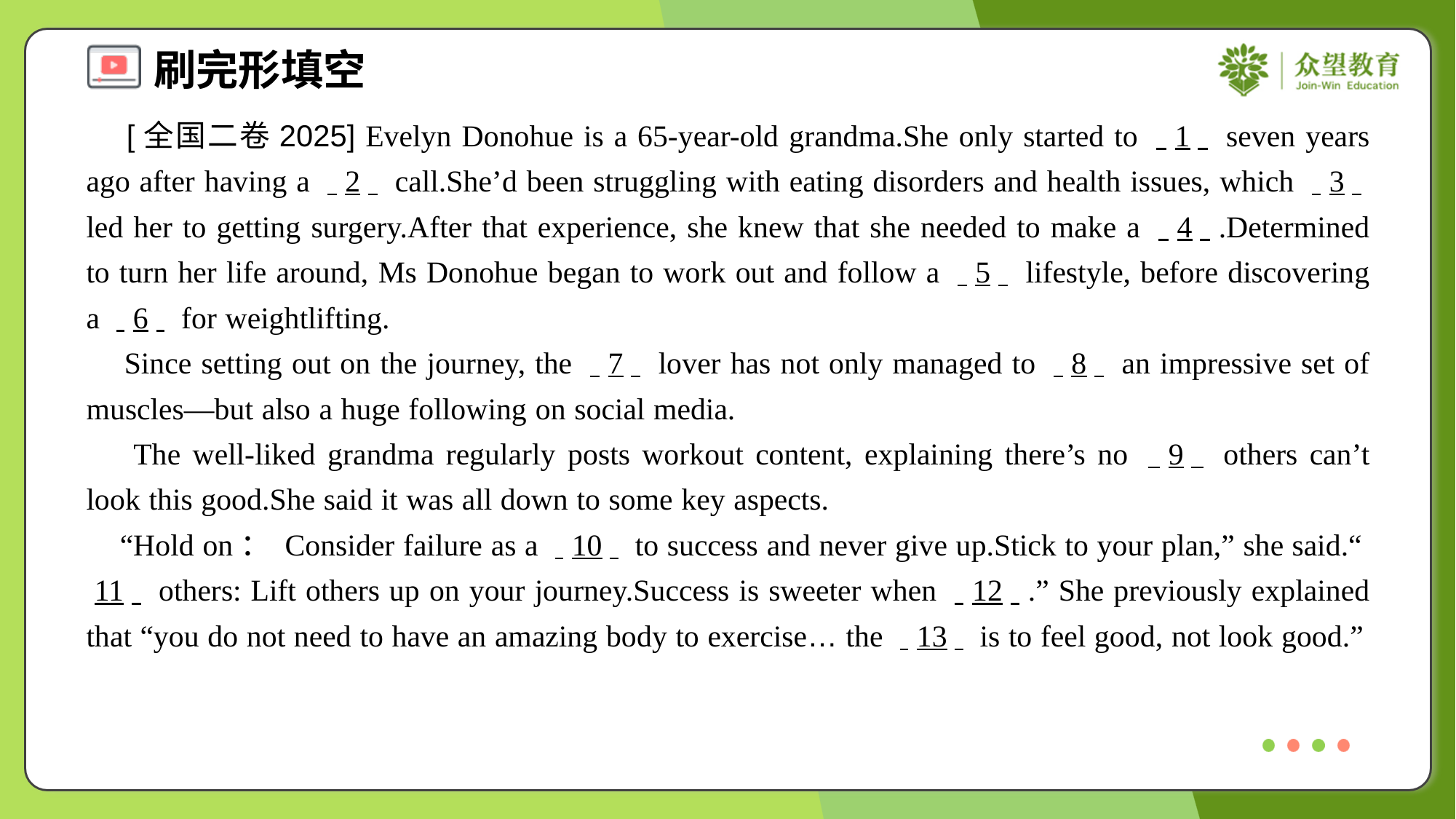

[全国二卷2025] Evelyn Donohue is a 65-year-old grandma.She only started to . .1. . seven years ago after having a . .2. . call.She’d been struggling with eating disorders and health issues, which . .3. . led her to getting surgery.After that experience, she knew that she needed to make a . .4. ..Determined to turn her life around, Ms Donohue began to work out and follow a . .5. . lifestyle, before discovering a . .6. . for weightlifting.
    Since setting out on the journey, the . .7. . lover has not only managed to . .8. . an impressive set of muscles—but also a huge following on social media.
    The well-liked grandma regularly posts workout content, explaining there’s no . .9. . others can’t look this good.She said it was all down to some key aspects.
    “Hold on： Consider failure as a . .10. . to success and never give up.Stick to your plan,” she said.“. .11. . others: Lift others up on your journey.Success is sweeter when . .12. ..” She previously explained that “you do not need to have an amazing body to exercise… the . .13. . is to feel good, not look good.”